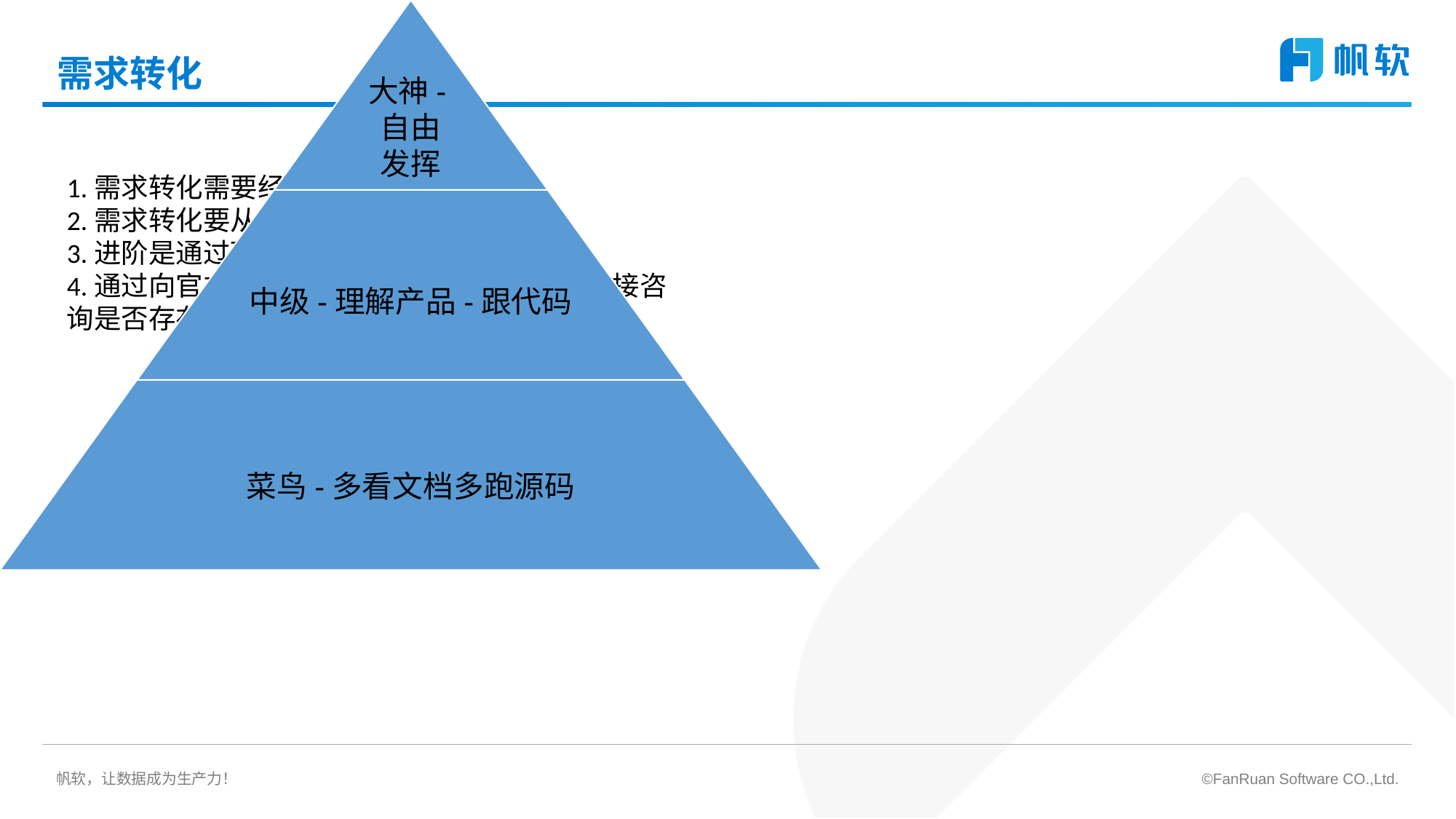

# 需求转化
大神-自由发挥
中级-理解产品-跟代码
菜鸟-多看文档多跑源码
1.需求转化需要经验的积累
2.需求转化要从多多看开发文档开始
3.进阶是通过理解FR的产品执行流程
4.通过向官方技术支持（主要是群里老师）直接咨询是否存在接入点